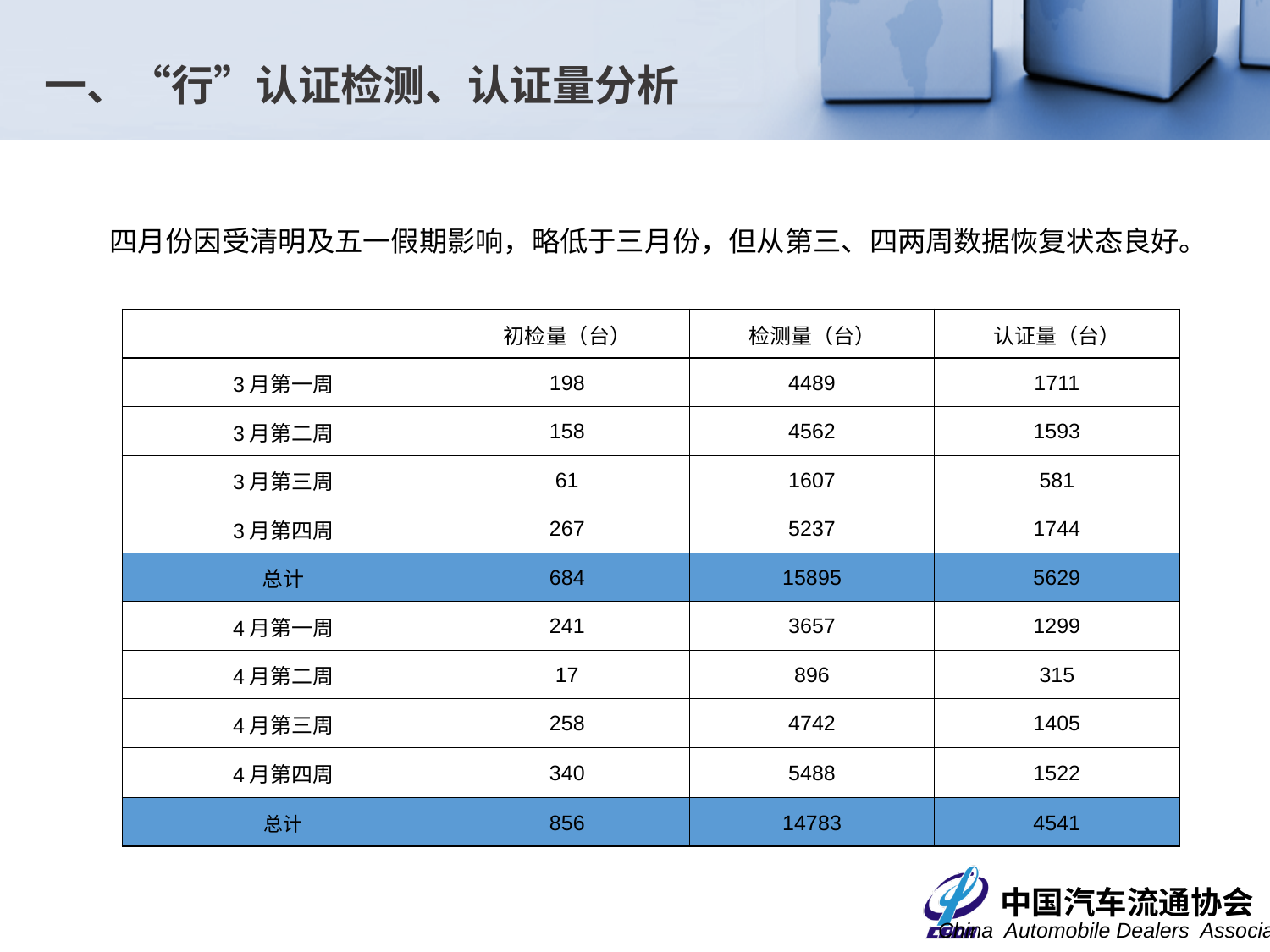

一、“行”认证检测、认证量分析
四月份因受清明及五一假期影响，略低于三月份，但从第三、四两周数据恢复状态良好。
|  | 初检量（台） | 检测量（台） | 认证量（台） |
| --- | --- | --- | --- |
| 3月第一周 | 198 | 4489 | 1711 |
| 3月第二周 | 158 | 4562 | 1593 |
| 3月第三周 | 61 | 1607 | 581 |
| 3月第四周 | 267 | 5237 | 1744 |
| 总计 | 684 | 15895 | 5629 |
| 4月第一周 | 241 | 3657 | 1299 |
| 4月第二周 | 17 | 896 | 315 |
| 4月第三周 | 258 | 4742 | 1405 |
| 4月第四周 | 340 | 5488 | 1522 |
| 总计 | 856 | 14783 | 4541 |